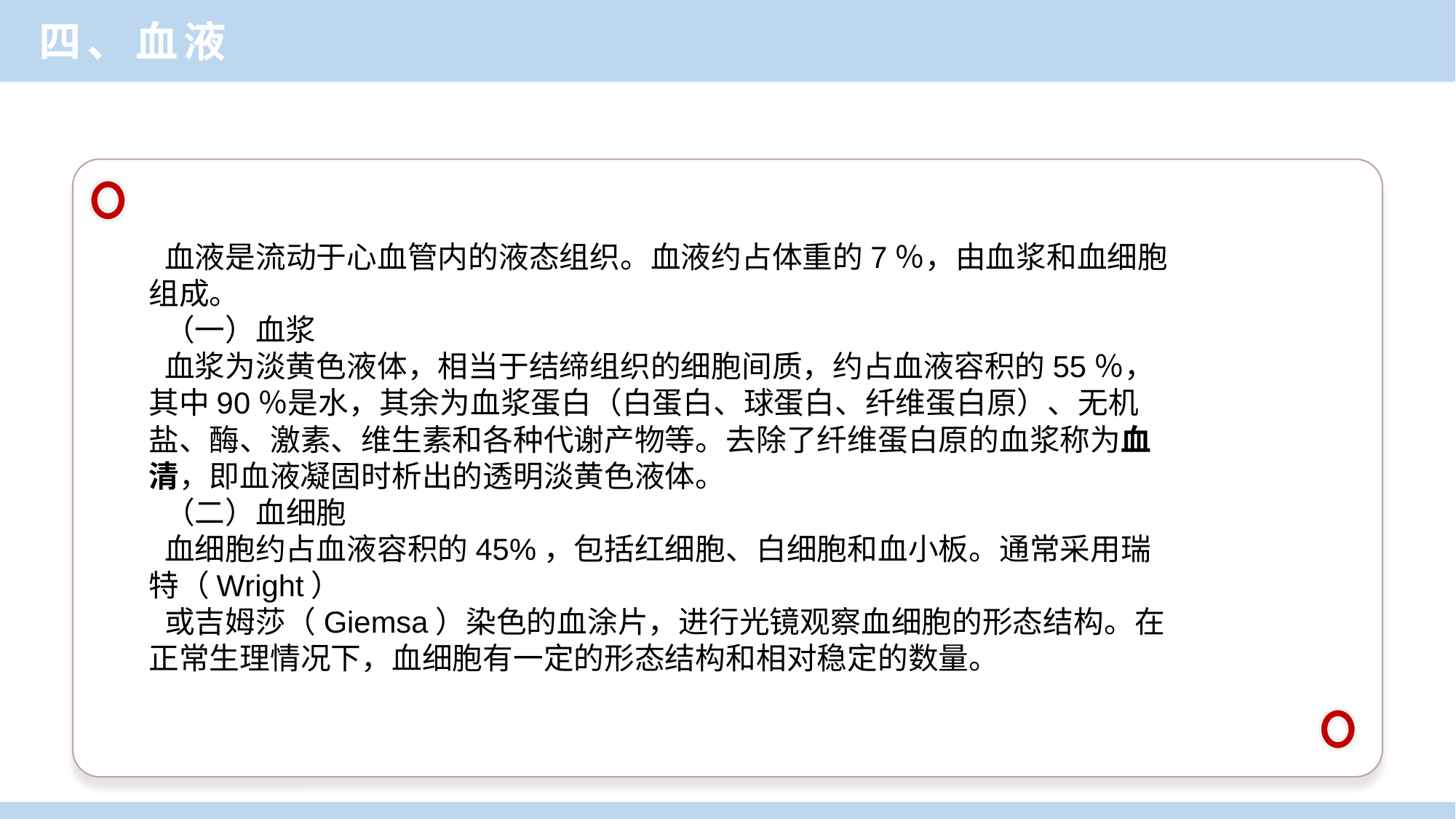

四、血液

血液是流动于心血管内的液态组织。血液约占体重的7％，由血浆和血细胞组成。
（一）血浆
血浆为淡黄色液体，相当于结缔组织的细胞间质，约占血液容积的55％，其中90％是水，其余为血浆蛋白（白蛋白、球蛋白、纤维蛋白原）、无机盐、酶、激素、维生素和各种代谢产物等。去除了纤维蛋白原的血浆称为血清，即血液凝固时析出的透明淡黄色液体。
（二）血细胞
血细胞约占血液容积的45%，包括红细胞、白细胞和血小板。通常采用瑞特（Wright）
或吉姆莎（Giemsa）染色的血涂片，进行光镜观察血细胞的形态结构。在正常生理情况下，血细胞有一定的形态结构和相对稳定的数量。